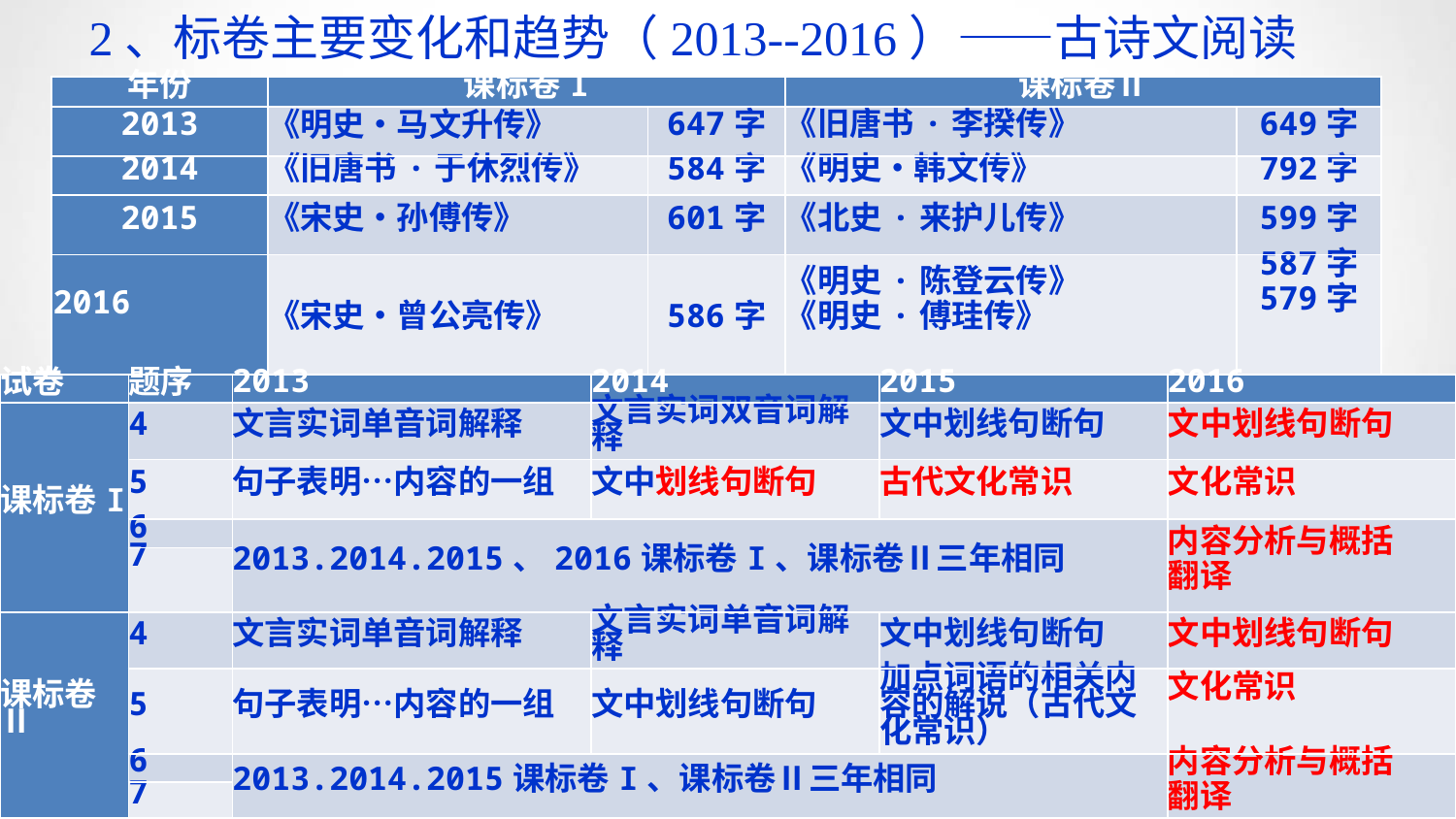

2、标卷主要变化和趋势（2013--2016）——古诗文阅读
| 年份 | 课标卷I |  | 课标卷Ⅱ |  |
| --- | --- | --- | --- | --- |
| 2013 | 《明史•马文升传》 | 647字 | 《旧唐书·李揆传》 | 649字 |
| 2014 | 《旧唐书·于休烈传》 | 584字 | 《明史•韩文传》 | 792字 |
| 2015 | 《宋史•孙傅传》 | 601字 | 《北史·来护儿传》 | 599字 |
| 2016 | 《宋史•曾公亮传》 | 586字 | 《明史·陈登云传》 《明史·傅珪传》 | 587字 579字 |

| 试卷 | 题序 | 2013 | 2014 | 2015 | 2016 |
| --- | --- | --- | --- | --- | --- |
| 课标卷I | 4 | 文言实词单音词解释 | 文言实词双音词解释 | 文中划线句断句 | 文中划线句断句 |
|  | 5 | 句子表明…内容的一组 | 文中划线句断句 | 古代文化常识 | 文化常识 |
|  | 6 | 2013.2014.2015、2016课标卷I、课标卷Ⅱ三年相同 |  |  | 内容分析与概括 翻译 |
|  | 7 |  |  |  |  |
| 课标卷Ⅱ | 4 | 文言实词单音词解释 | 文言实词单音词解释 | 文中划线句断句 | 文中划线句断句 |
|  | 5 | 句子表明…内容的一组 | 文中划线句断句 | 加点词语的相关内容的解说（古代文化常识） | 文化常识 |
|  | 6 | 2013.2014.2015课标卷I、课标卷Ⅱ三年相同 |  |  | 内容分析与概括 翻译 |
|  | 7 |  |  |  |  |
#